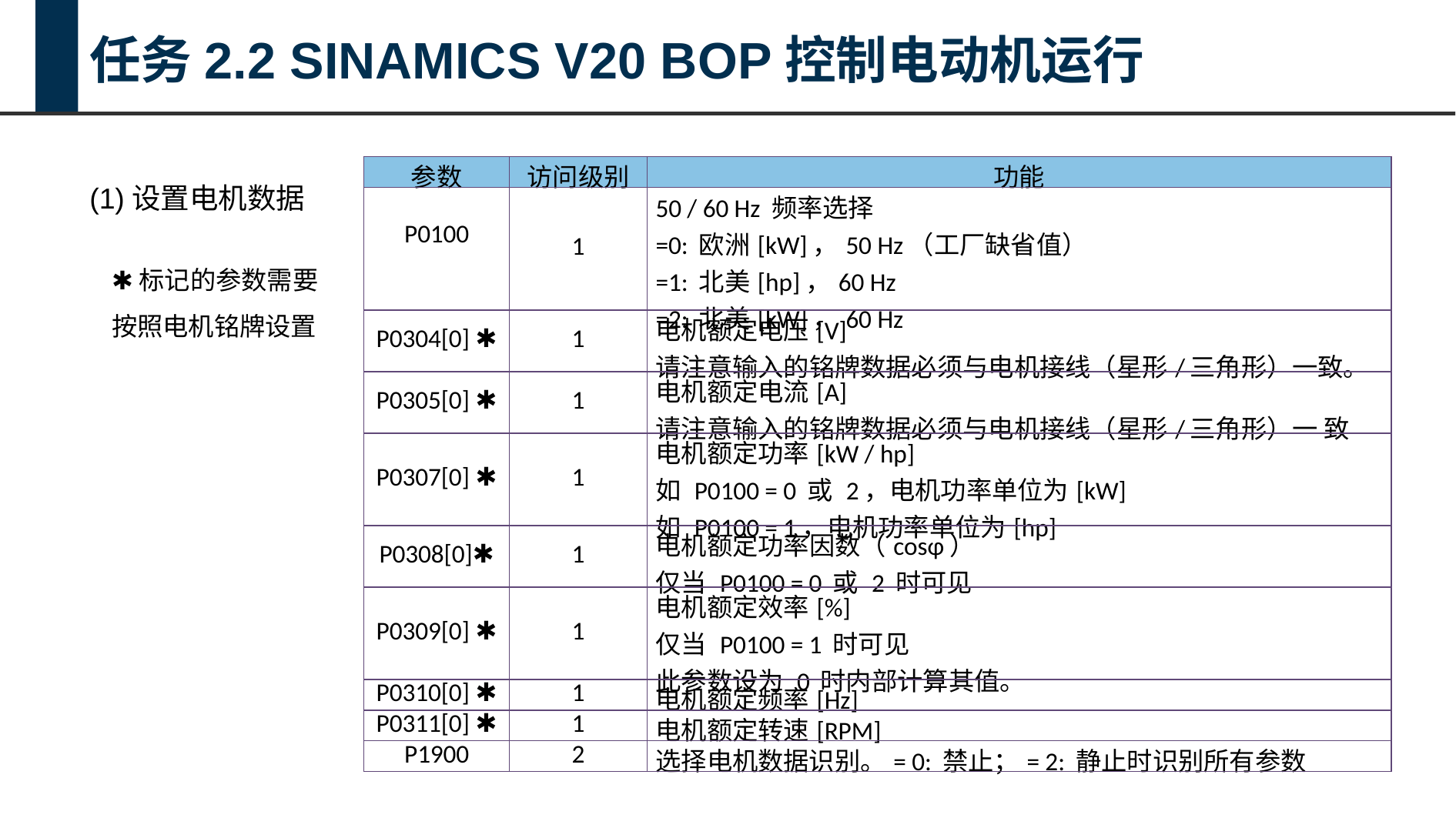

任务2.2 SINAMICS V20 BOP控制电动机运行
(1)设置电机数据
| 参数 | 访问级别 | 功能 |
| --- | --- | --- |
| P0100 | 1 | 50 / 60 Hz 频率选择 =0: 欧洲[kW]，50 Hz（工厂缺省值） =1: 北美[hp]，60 Hz =2: 北美[kW]，60 Hz |
| P0304[0] ✱ | 1 | 电机额定电压[V] 请注意输入的铭牌数据必须与电机接线（星形/三角形）一致。 |
| P0305[0] ✱ | 1 | 电机额定电流[A] 请注意输入的铭牌数据必须与电机接线（星形/三角形）一 致 |
| P0307[0] ✱ | 1 | 电机额定功率[kW / hp] 如 P0100 = 0 或 2，电机功率单位为[kW] 如 P0100 = 1，电机功率单位为[hp] |
| P0308[0]✱ | 1 | 电机额定功率因数（cosφ） 仅当 P0100 = 0 或 2 时可见 |
| P0309[0] ✱ | 1 | 电机额定效率[%] 仅当 P0100 = 1 时可见 此参数设为 0 时内部计算其值。 |
| P0310[0] ✱ | 1 | 电机额定频率[Hz] |
| P0311[0] ✱ | 1 | 电机额定转速[RPM] |
| P1900 | 2 | 选择电机数据识别。= 0: 禁止；= 2: 静止时识别所有参数 |
✱标记的参数需要按照电机铭牌设置